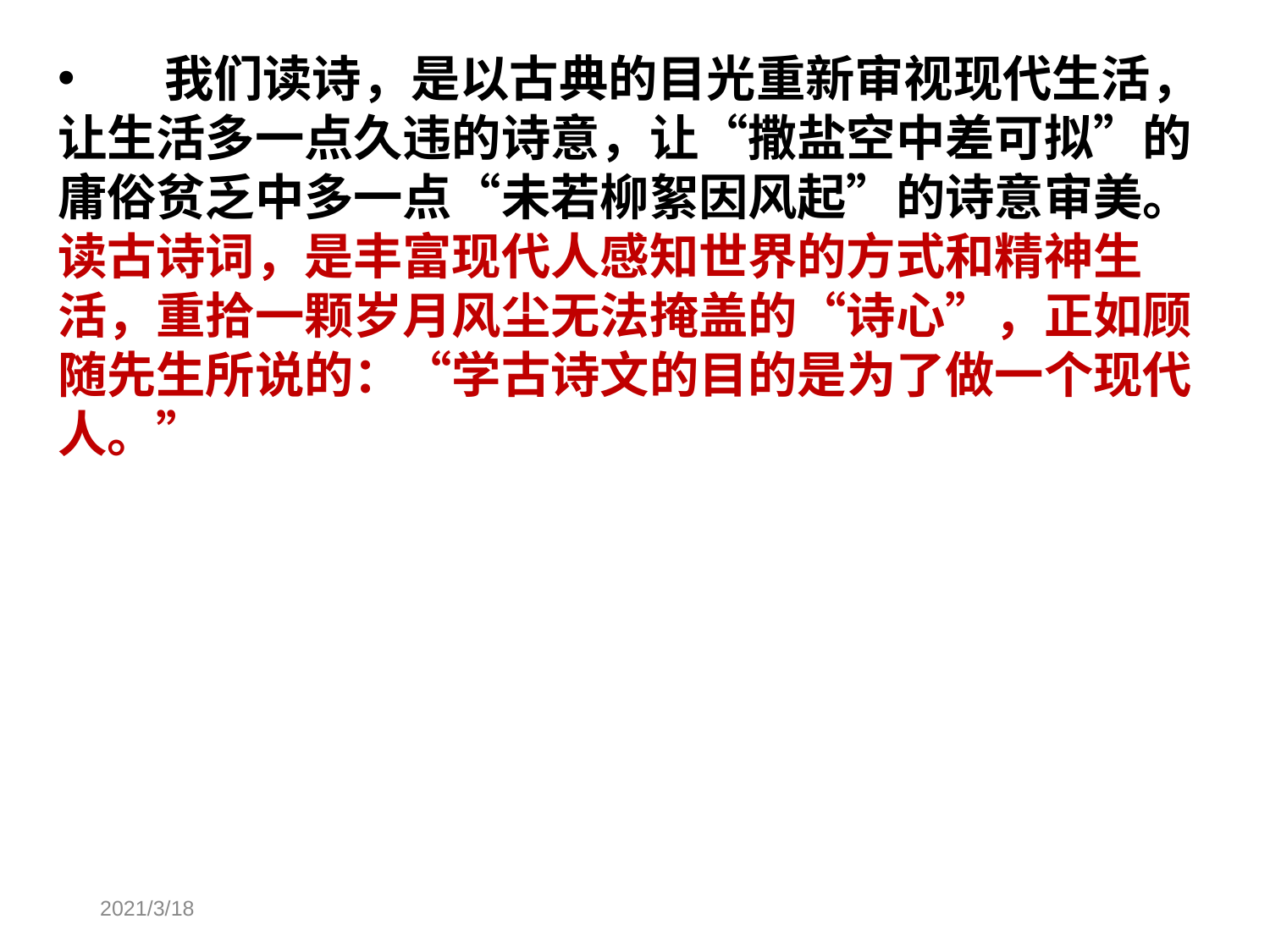

我们读诗，是以古典的目光重新审视现代生活，让生活多一点久违的诗意，让“撒盐空中差可拟”的庸俗贫乏中多一点“未若柳絮因风起”的诗意审美。读古诗词，是丰富现代人感知世界的方式和精神生活，重拾一颗岁月风尘无法掩盖的“诗心”，正如顾随先生所说的：“学古诗文的目的是为了做一个现代人。”

2021/3/18